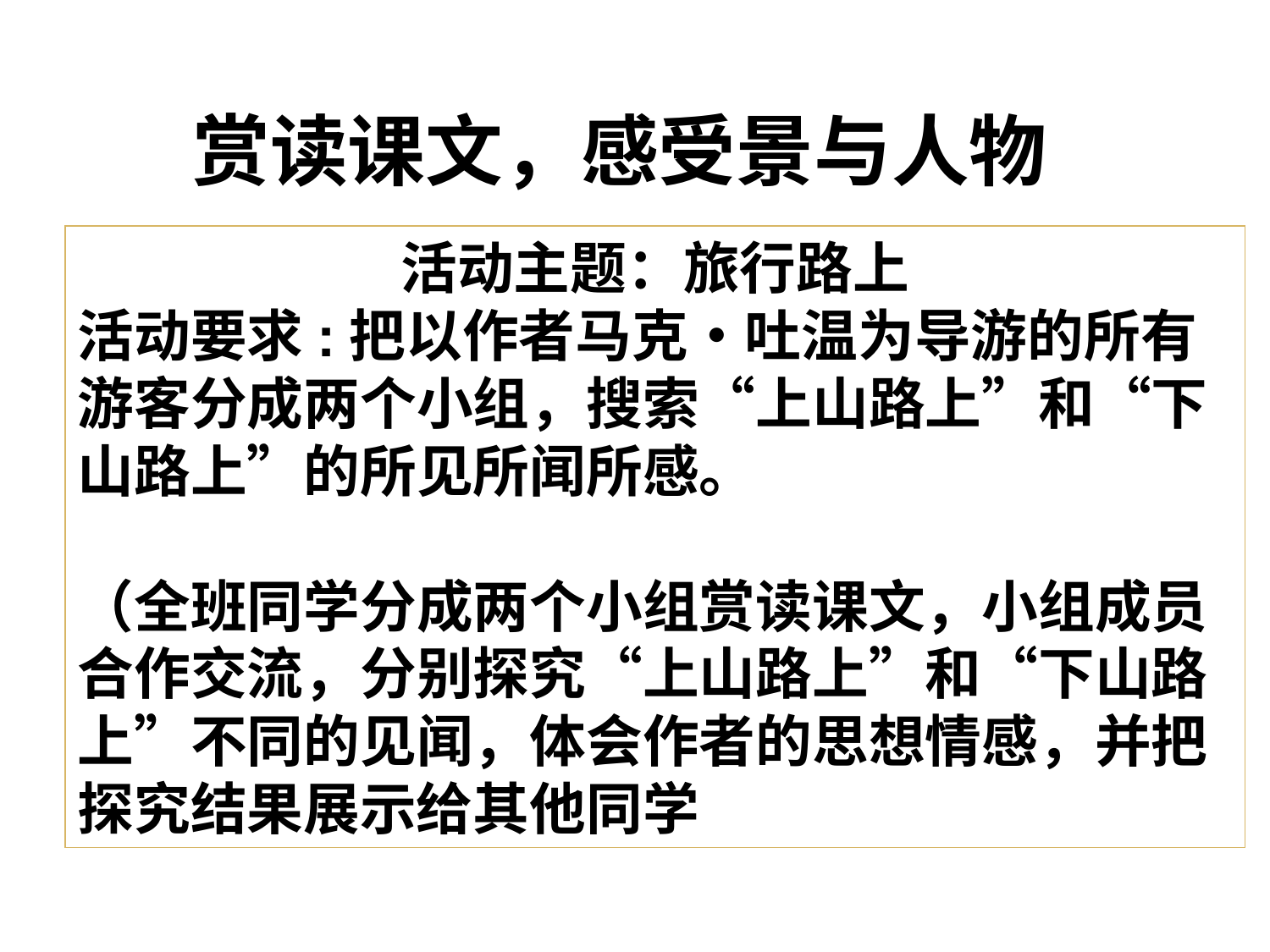

赏读课文，感受景与人物
活动主题：旅行路上
活动要求:把以作者马克•吐温为导游的所有游客分成两个小组，搜索“上山路上”和“下山路上”的所见所闻所感。

（全班同学分成两个小组赏读课文，小组成员合作交流，分别探究“上山路上”和“下山路上”不同的见闻，体会作者的思想情感，并把探究结果展示给其他同学